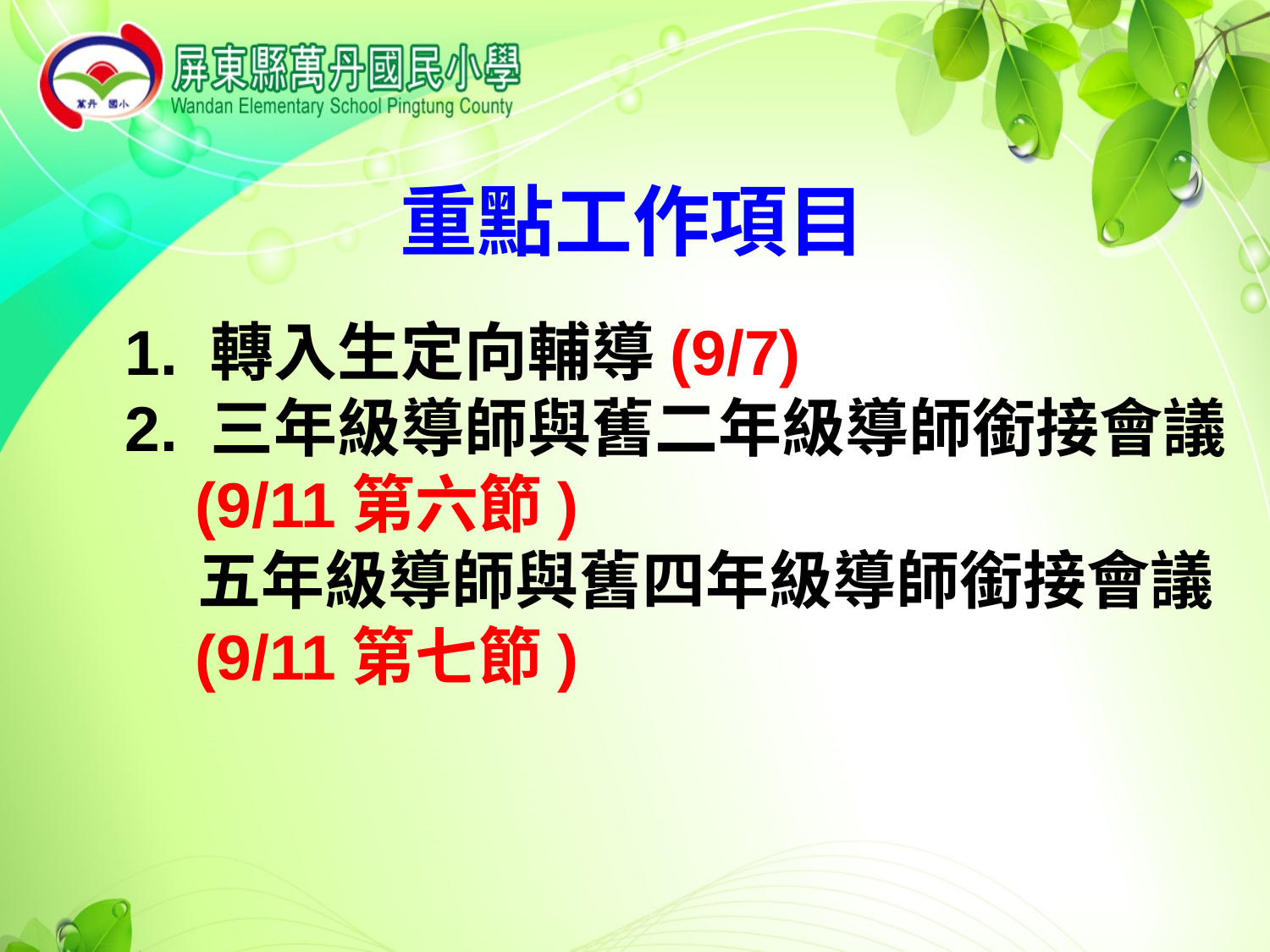

重點工作項目
1. 轉入生定向輔導(9/7)
2. 三年級導師與舊二年級導師銜接會議
    (9/11第六節)
    五年級導師與舊四年級導師銜接會議
    (9/11第七節)